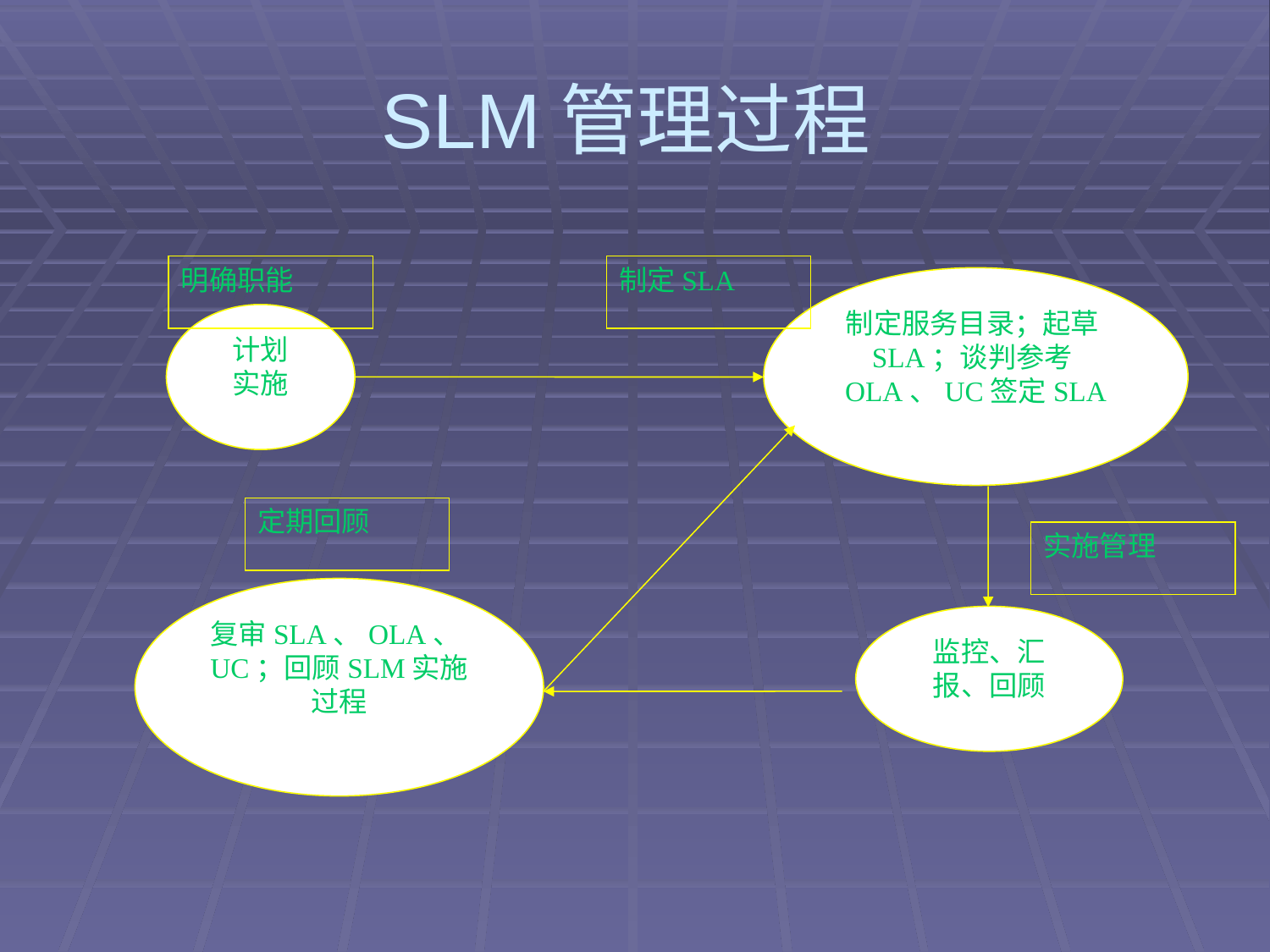

# SLM管理过程
明确职能
制定SLA
制定服务目录；起草SLA；谈判参考OLA、UC签定SLA
计划
实施

定期回顾
实施管理
复审SLA、OLA、UC；回顾SLM实施过程
监控、汇报、回顾